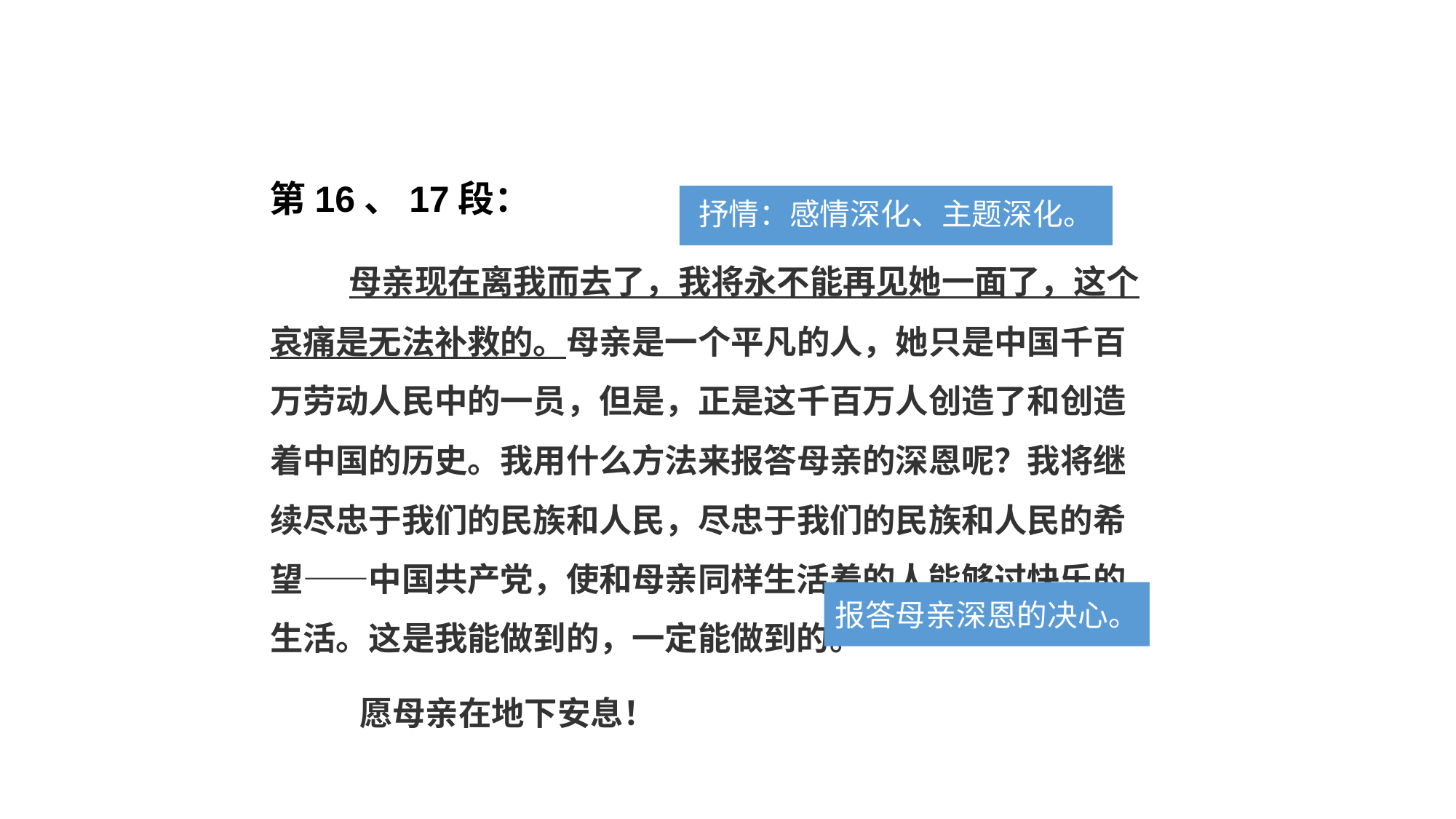

第16、17段：
# 抒情：感情深化、主题深化。
        母亲现在离我而去了，我将永不能再见她一面了，这个哀痛是无法补救的。母亲是一个平凡的人，她只是中国千百万劳动人民中的一员，但是，正是这千百万人创造了和创造着中国的历史。我用什么方法来报答母亲的深恩呢？我将继续尽忠于我们的民族和人民，尽忠于我们的民族和人民的希望——中国共产党，使和母亲同样生活着的人能够过快乐的生活。这是我能做到的，一定能做到的。
           愿母亲在地下安息！

报答母亲深恩的决心。